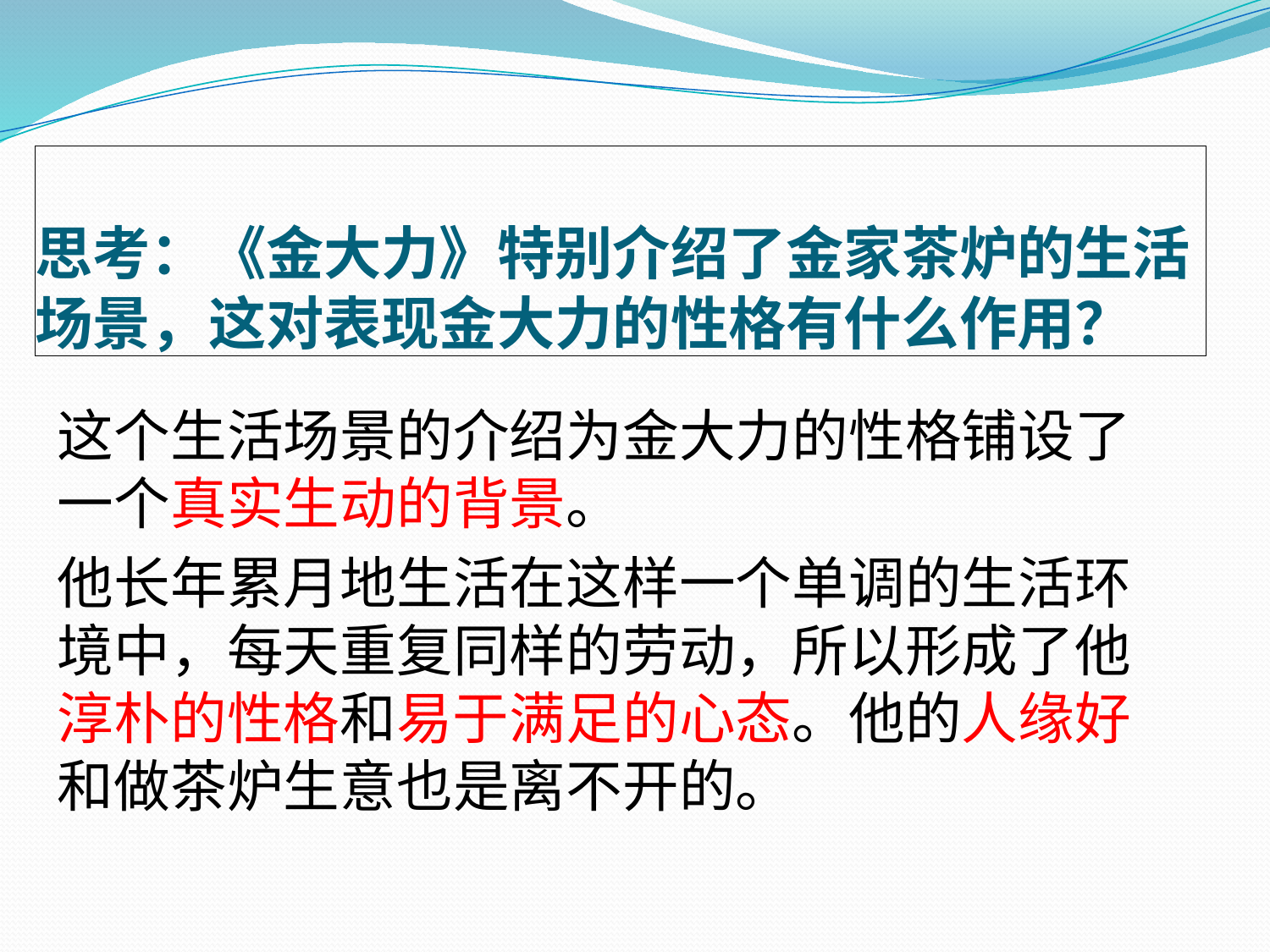

# 思考：《金大力》特别介绍了金家茶炉的生活场景，这对表现金大力的性格有什么作用？
这个生活场景的介绍为金大力的性格铺设了一个真实生动的背景。
他长年累月地生活在这样一个单调的生活环境中，每天重复同样的劳动，所以形成了他淳朴的性格和易于满足的心态。他的人缘好和做茶炉生意也是离不开的。